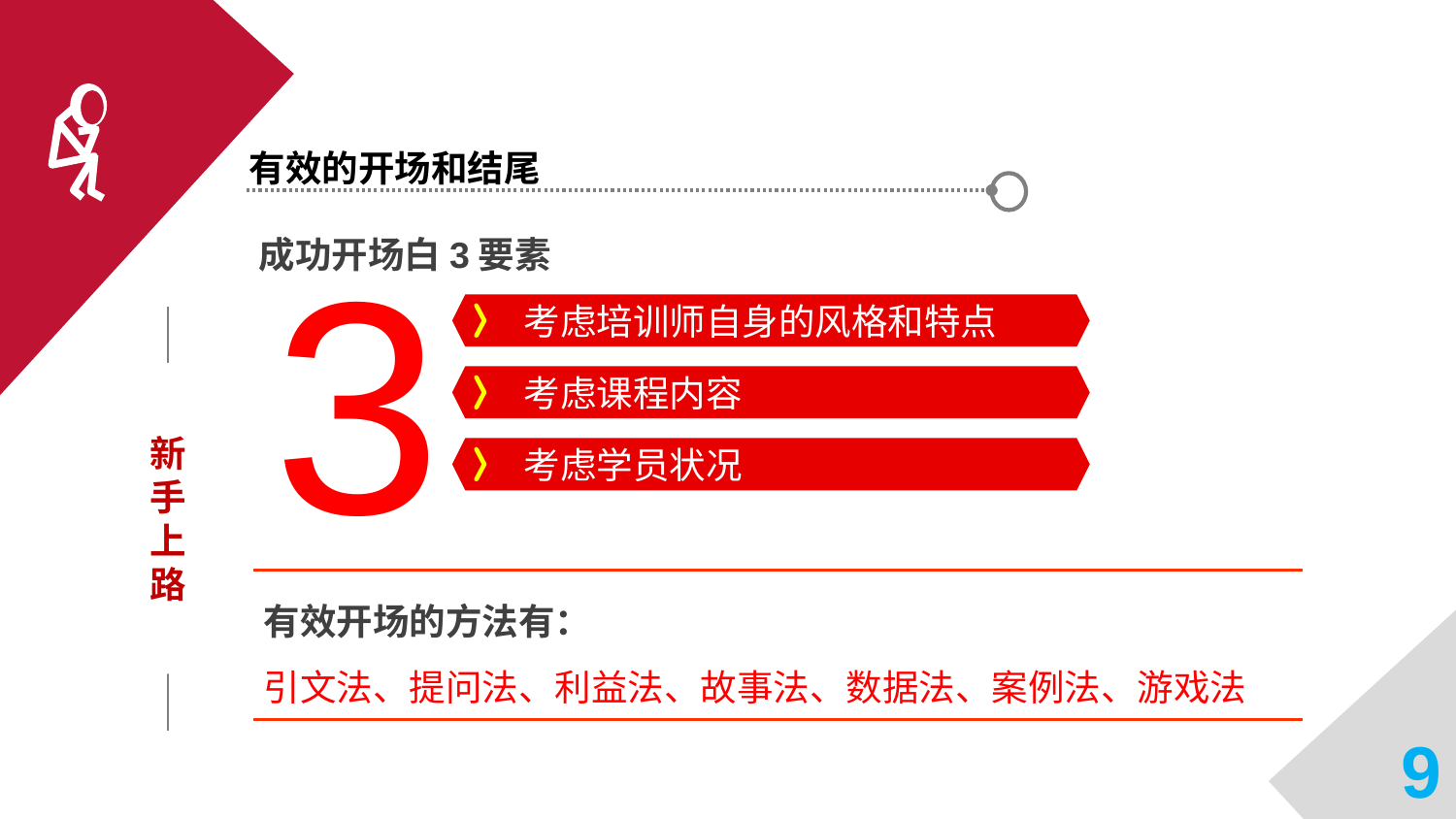

有效的开场和结尾

成功开场白3要素
3
考虑培训师自身的风格和特点

新手上路
考虑课程内容

考虑学员状况

有效开场的方法有：
引文法、提问法、利益法、故事法、数据法、案例法、游戏法

9